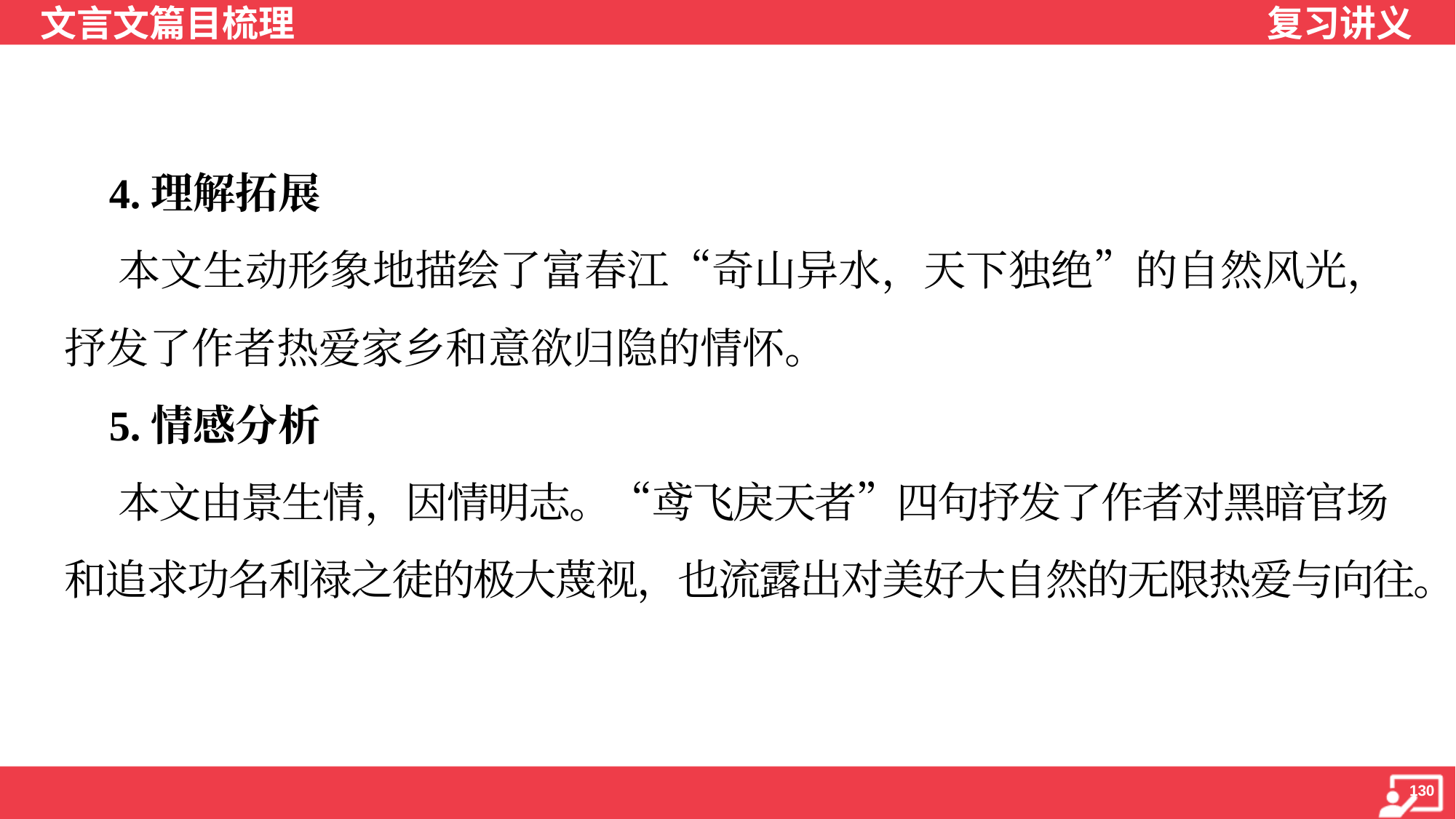

4.理解拓展
    本文生动形象地描绘了富春江“奇山异水，天下独绝”的自然风光，
抒发了作者热爱家乡和意欲归隐的情怀。
    5.情感分析
    本文由景生情，因情明志。“鸢飞戾天者”四句抒发了作者对黑暗官场
和追求功名利禄之徒的极大蔑视，也流露出对美好大自然的无限热爱与向往。